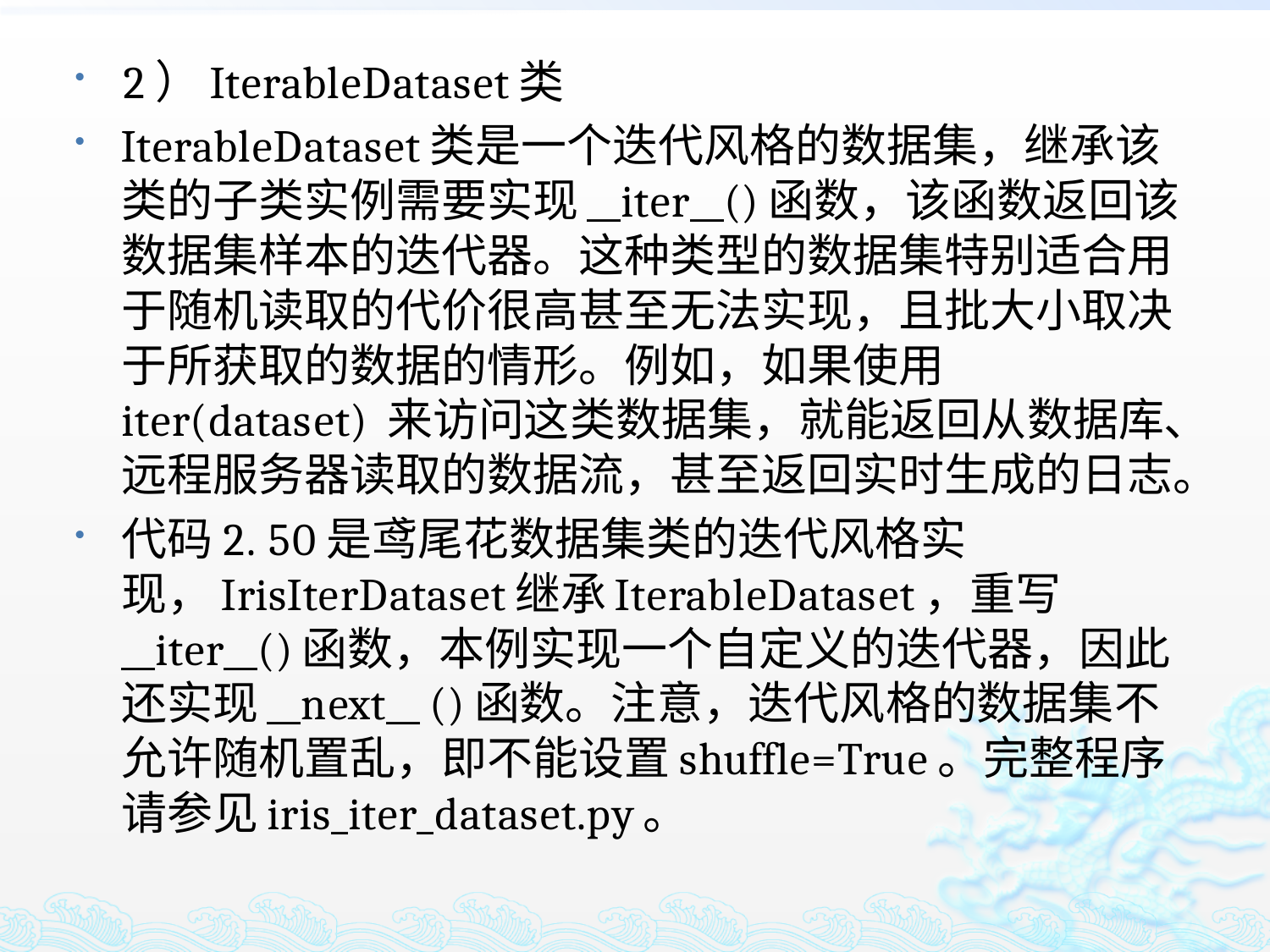

2）IterableDataset类
IterableDataset类是一个迭代风格的数据集，继承该类的子类实例需要实现__iter__()函数，该函数返回该数据集样本的迭代器。这种类型的数据集特别适合用于随机读取的代价很高甚至无法实现，且批大小取决于所获取的数据的情形。例如，如果使用iter(dataset) 来访问这类数据集，就能返回从数据库、远程服务器读取的数据流，甚至返回实时生成的日志。
代码2. 50是鸢尾花数据集类的迭代风格实现，IrisIterDataset继承IterableDataset，重写__iter__()函数，本例实现一个自定义的迭代器，因此还实现__next__ ()函数。注意，迭代风格的数据集不允许随机置乱，即不能设置shuffle=True。完整程序请参见iris_iter_dataset.py。